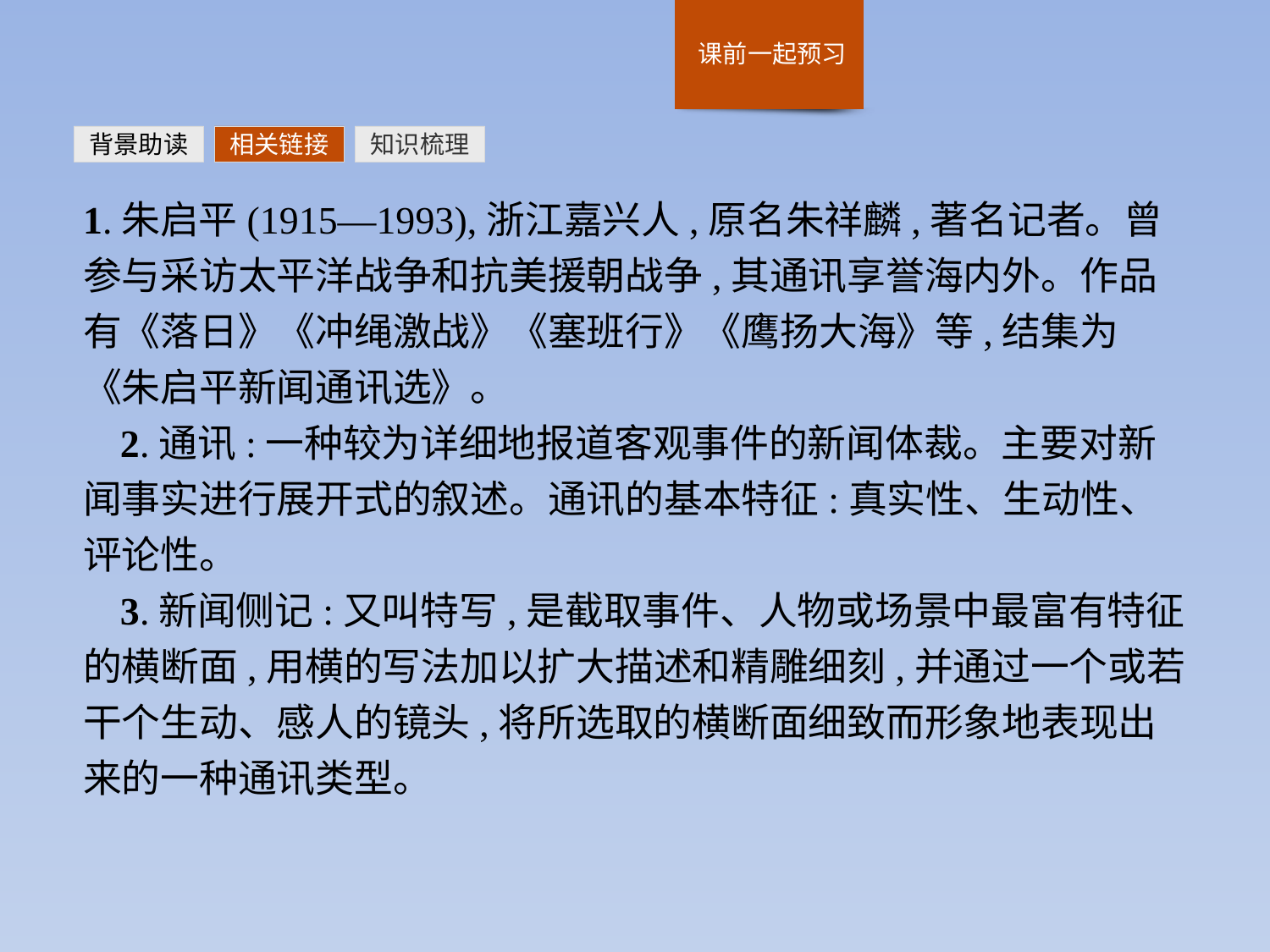

背景助读
相关链接
知识梳理
1.朱启平(1915—1993),浙江嘉兴人,原名朱祥麟,著名记者。曾参与采访太平洋战争和抗美援朝战争,其通讯享誉海内外。作品有《落日》《冲绳激战》《塞班行》《鹰扬大海》等,结集为《朱启平新闻通讯选》。
2.通讯:一种较为详细地报道客观事件的新闻体裁。主要对新闻事实进行展开式的叙述。通讯的基本特征:真实性、生动性、评论性。
3.新闻侧记:又叫特写,是截取事件、人物或场景中最富有特征的横断面,用横的写法加以扩大描述和精雕细刻,并通过一个或若干个生动、感人的镜头,将所选取的横断面细致而形象地表现出来的一种通讯类型。